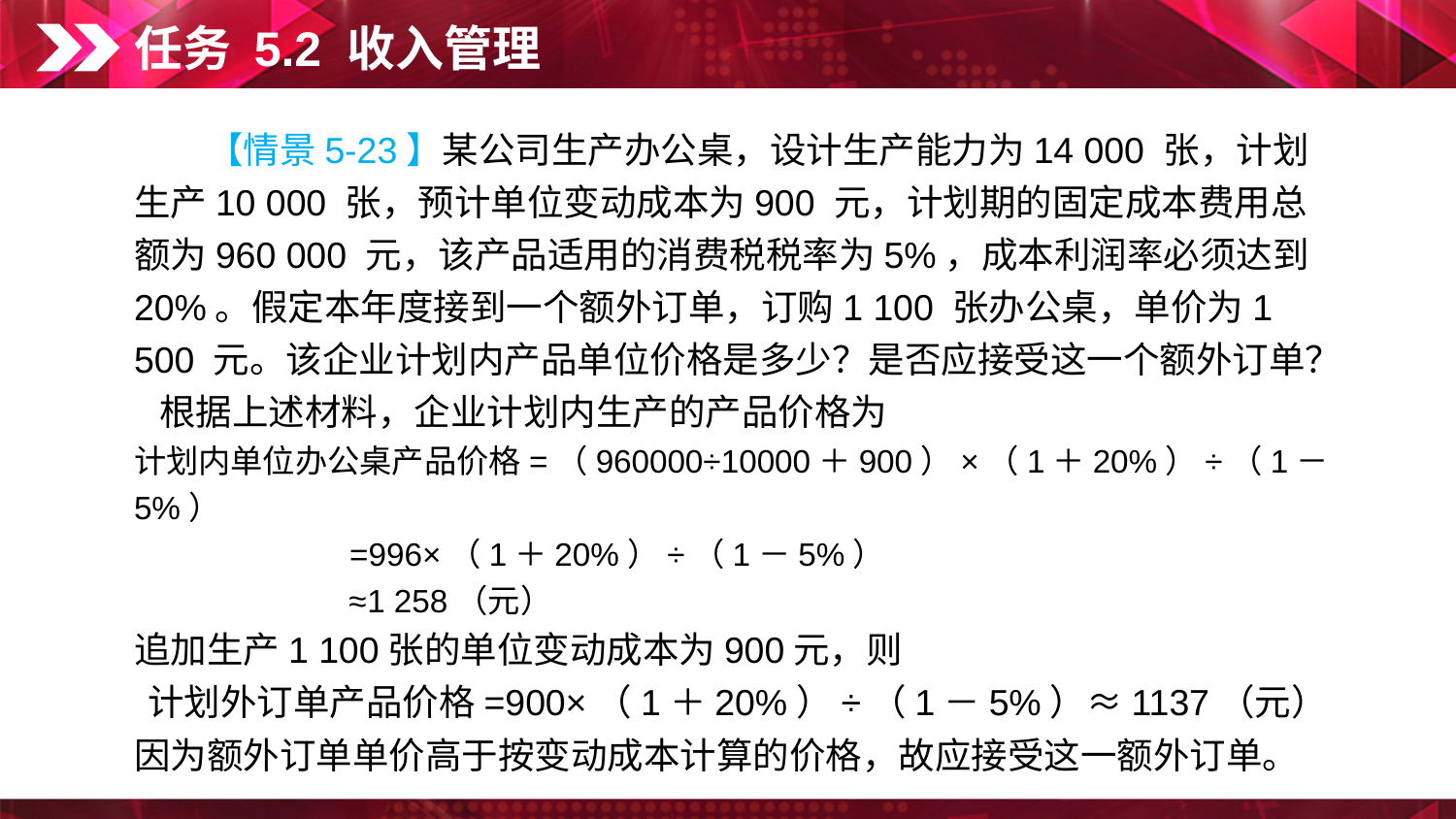

任务 5.2 收入管理

　　【情景5-23】某公司生产办公桌，设计生产能力为14 000 张，计划生产10 000 张，预计单位变动成本为900 元，计划期的固定成本费用总额为960 000 元，该产品适用的消费税税率为5%，成本利润率必须达到20%。假定本年度接到一个额外订单，订购1 100 张办公桌，单价为1 500 元。该企业计划内产品单位价格是多少？是否应接受这一个额外订单？
  根据上述材料，企业计划内生产的产品价格为
计划内单位办公桌产品价格=（960000÷10000＋900）×（1＋20%）÷（1－5%）
                        =996×（1＋20%）÷（1－5%）
                        ≈1 258（元）
追加生产1 100张的单位变动成本为900元，则
计划外订单产品价格=900×（1＋20%）÷（1－5%）≈1137（元）
因为额外订单单价高于按变动成本计算的价格，故应接受这一额外订单。